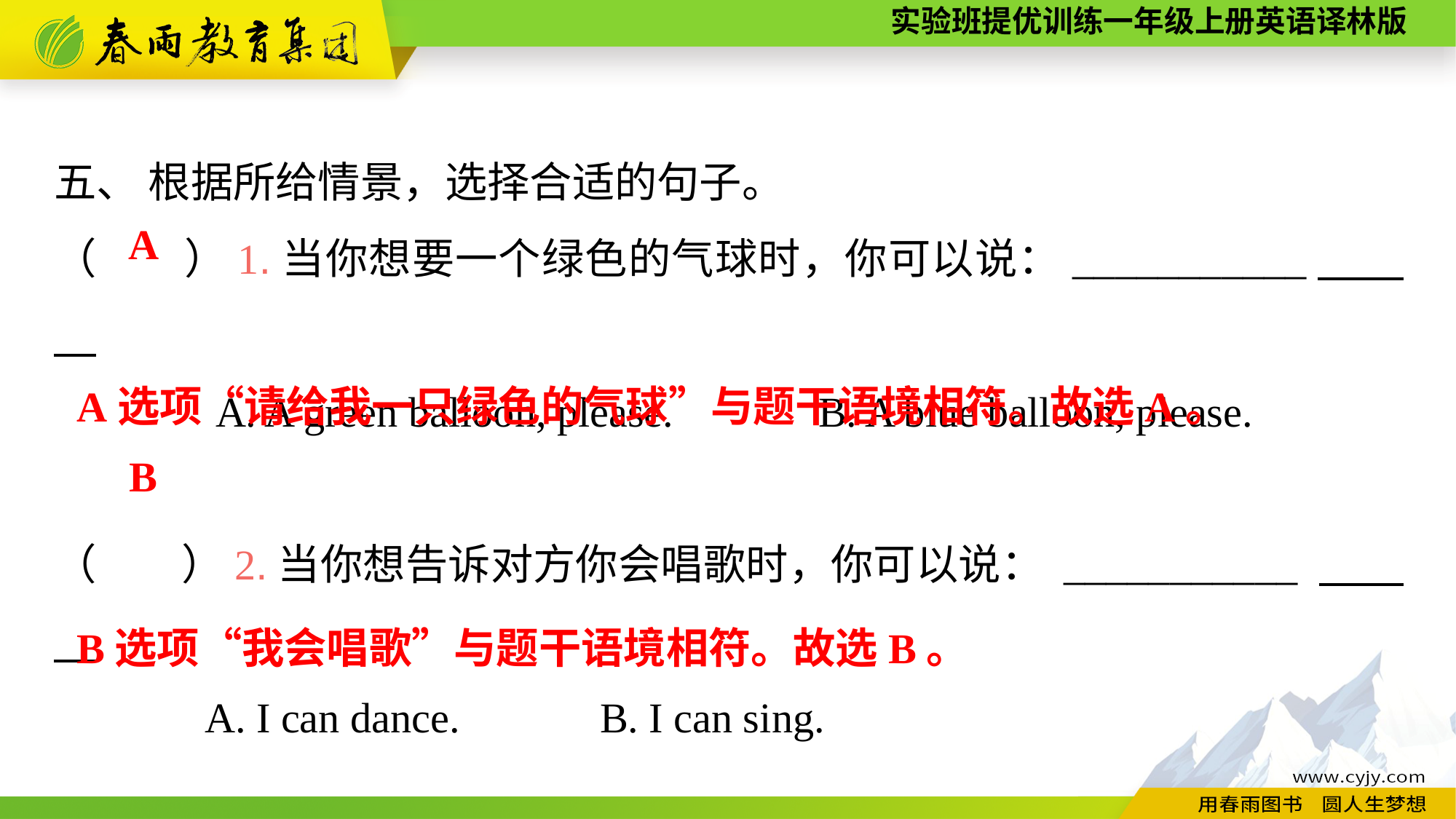

五、 根据所给情景，选择合适的句子。
（　　）1.当你想要一个绿色的气球时，你可以说：___________
A. A green balloon, please.　	B. A blue balloon, please.

（　　）2.当你想告诉对方你会唱歌时，你可以说： ___________
A. I can dance.		B. I can sing.
A
A选项“请给我一只绿色的气球”与题干语境相符。故选A。
B
B选项“我会唱歌”与题干语境相符。故选B。